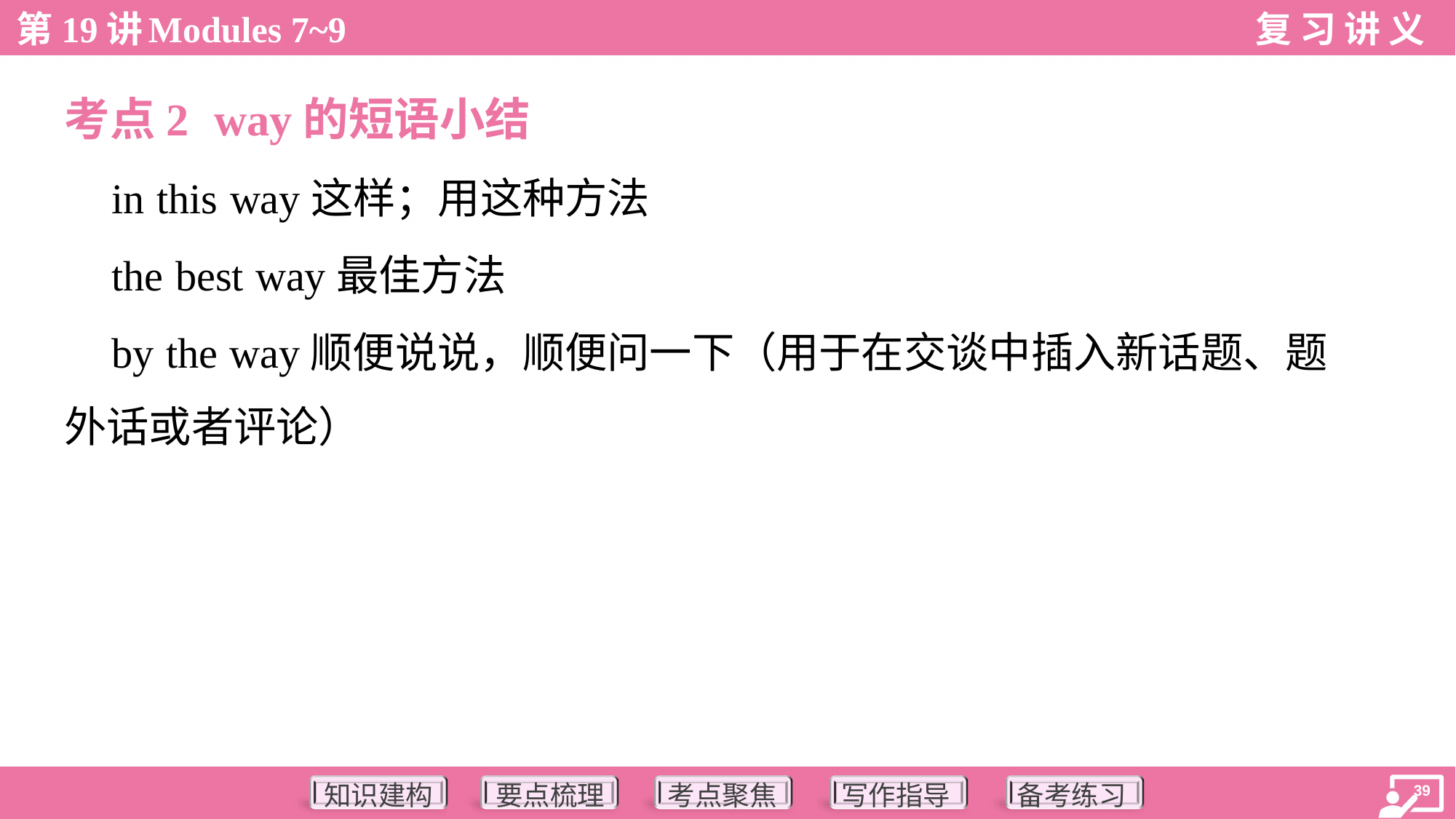

考点2  way的短语小结
    in this way这样；用这种方法
    the best way最佳方法
    by the way顺便说说，顺便问一下（用于在交谈中插入新话题、题
外话或者评论）